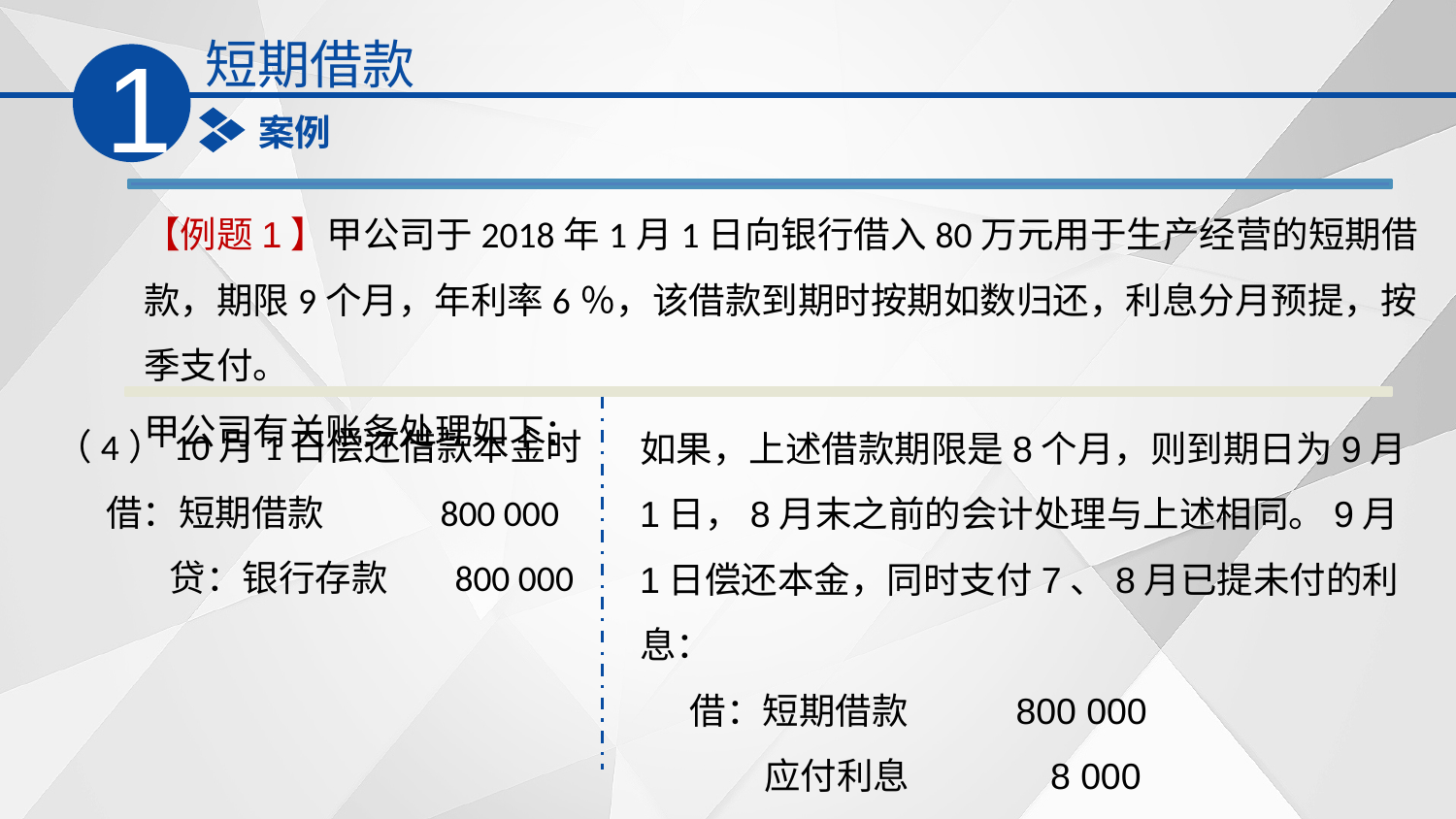

短期借款
1

案例

【例题1】甲公司于2018年1月1日向银行借入80万元用于生产经营的短期借款，期限9个月，年利率6％，该借款到期时按期如数归还，利息分月预提，按季支付。
甲公司有关账务处理如下：

（4）10月1日偿还借款本金时
     借：短期借款             800 000
　　     贷：银行存款       800 000
如果，上述借款期限是8个月，则到期日为9月1日，8月末之前的会计处理与上述相同。9月1日偿还本金，同时支付7、8月已提未付的利息：
     借：短期借款            800 000
              应付利息                8 000
              贷：银行存款                        808 000